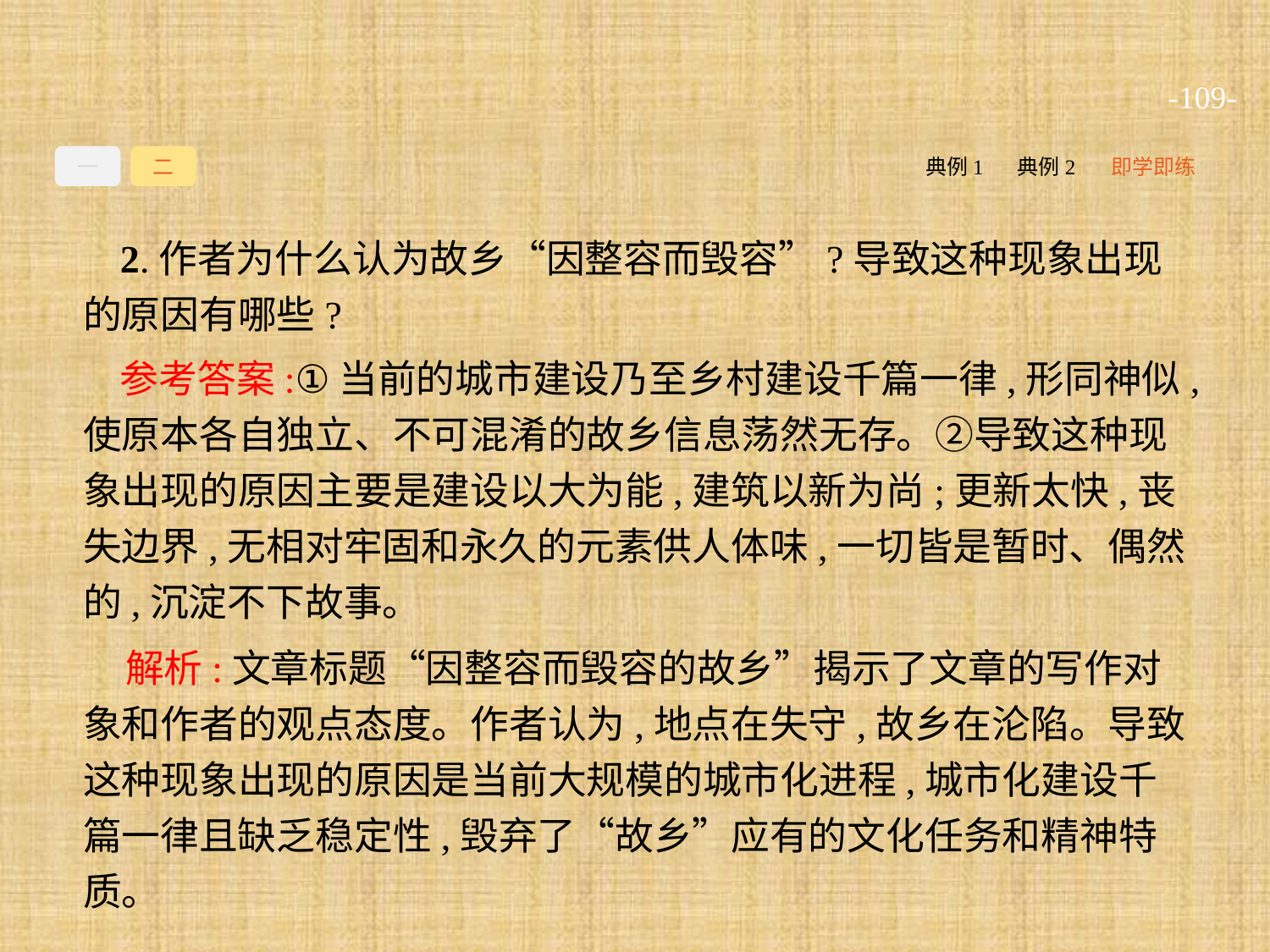

-109-
一
二
典例1
典例2
即学即练
2.作者为什么认为故乡“因整容而毁容”?导致这种现象出现的原因有哪些?
参考答案:①当前的城市建设乃至乡村建设千篇一律,形同神似,使原本各自独立、不可混淆的故乡信息荡然无存。②导致这种现象出现的原因主要是建设以大为能,建筑以新为尚;更新太快,丧失边界,无相对牢固和永久的元素供人体味,一切皆是暂时、偶然的,沉淀不下故事。
解析:文章标题“因整容而毁容的故乡”揭示了文章的写作对象和作者的观点态度。作者认为,地点在失守,故乡在沦陷。导致这种现象出现的原因是当前大规模的城市化进程,城市化建设千篇一律且缺乏稳定性,毁弃了“故乡”应有的文化任务和精神特质。